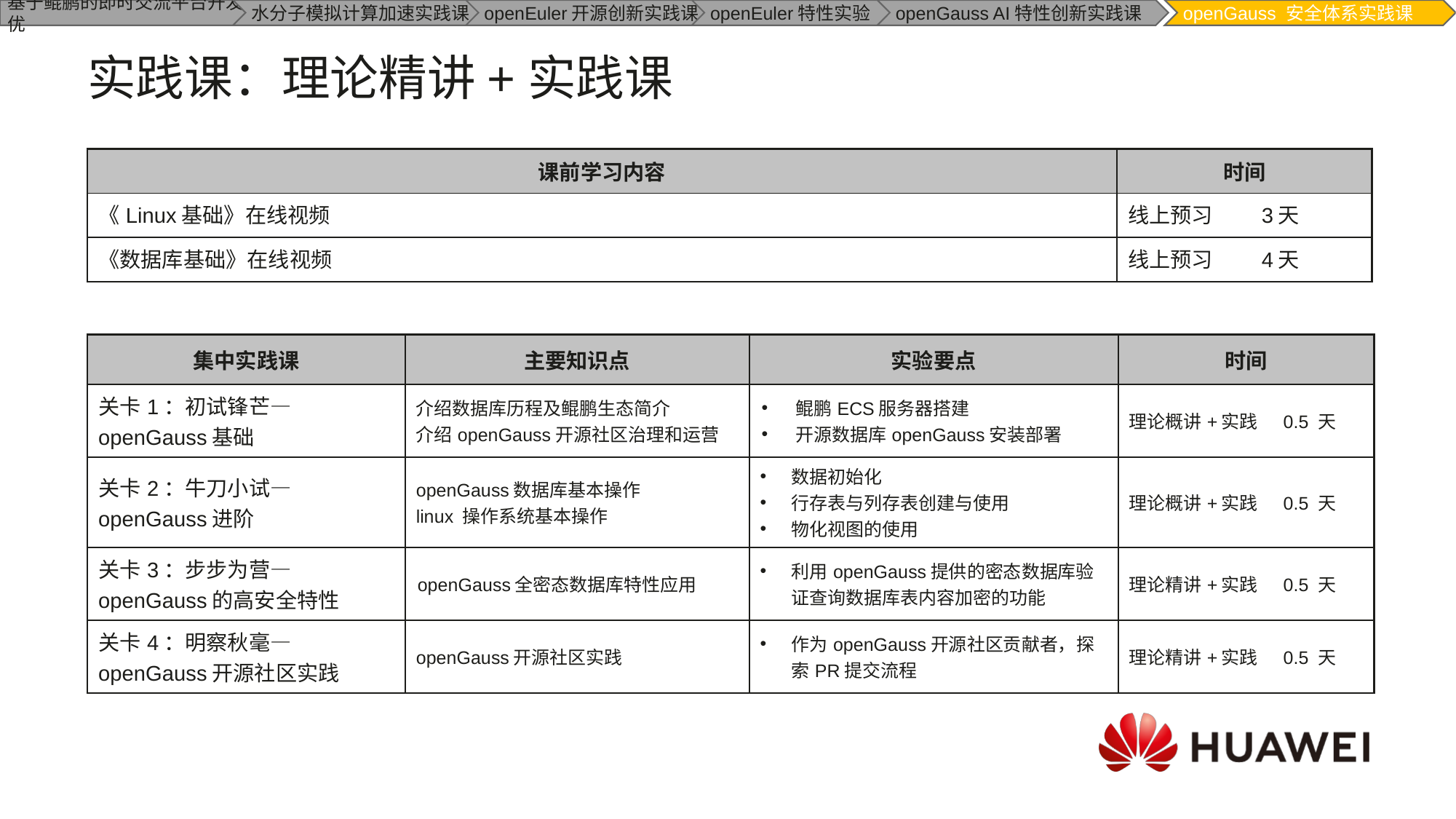

基于鲲鹏的即时交流平台开发及调优
水分子模拟计算加速实践课
openEuler开源创新实践课
openEuler特性实验
openGauss AI特性创新实践课
openGauss 安全体系实践课
# 实践课：理论精讲+实践课
| 课前学习内容 | 时间 |
| --- | --- |
| 《Linux基础》在线视频 | 线上预习 3天 |
| 《数据库基础》在线视频 | 线上预习 4天 |
| 集中实践课 | 主要知识点 | 实验要点 | 时间 |
| --- | --- | --- | --- |
| 关卡1：初试锋芒—openGauss基础 | 介绍数据库历程及鲲鹏生态简介 介绍openGauss开源社区治理和运营 | 鲲鹏ECS服务器搭建 开源数据库openGauss安装部署 | 理论概讲+实践 0.5 天 |
| 关卡2：牛刀小试—openGauss进阶 | openGauss数据库基本操作 linux 操作系统基本操作 | 数据初始化 行存表与列存表创建与使用 物化视图的使用 | 理论概讲+实践 0.5 天 |
| 关卡3：步步为营—openGauss的高安全特性 | openGauss全密态数据库特性应用 | 利用openGauss提供的密态数据库验证查询数据库表内容加密的功能 | 理论精讲+实践 0.5 天 |
| 关卡4：明察秋毫—openGauss开源社区实践 | openGauss开源社区实践 | 作为openGauss开源社区贡献者，探索PR提交流程 | 理论精讲+实践 0.5 天 |